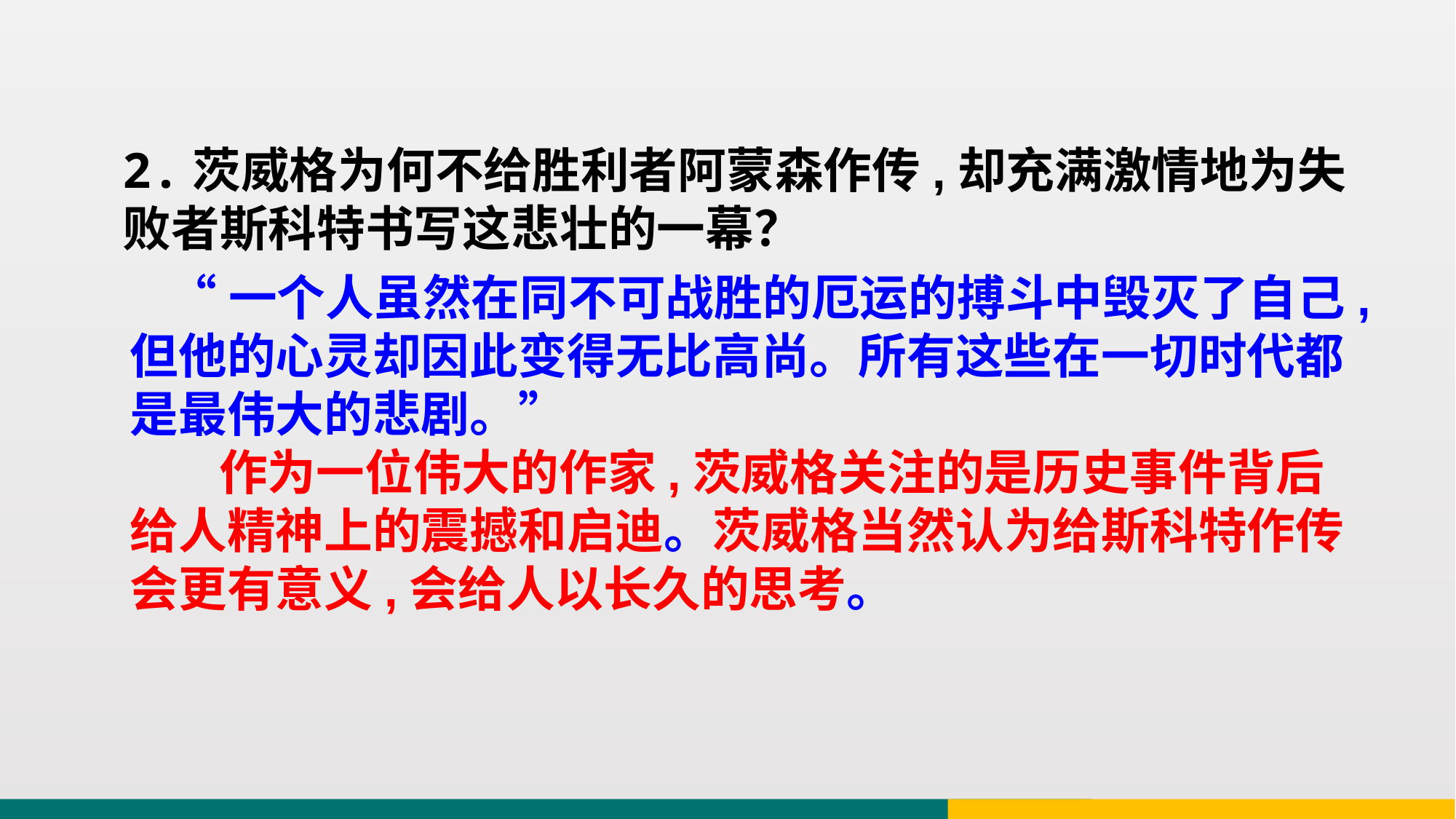

2.茨威格为何不给胜利者阿蒙森作传,却充满激情地为失败者斯科特书写这悲壮的一幕？
    “一个人虽然在同不可战胜的厄运的搏斗中毁灭了自己,但他的心灵却因此变得无比高尚。所有这些在一切时代都是最伟大的悲剧。”
       作为一位伟大的作家,茨威格关注的是历史事件背后给人精神上的震撼和启迪。茨威格当然认为给斯科特作传会更有意义,会给人以长久的思考。